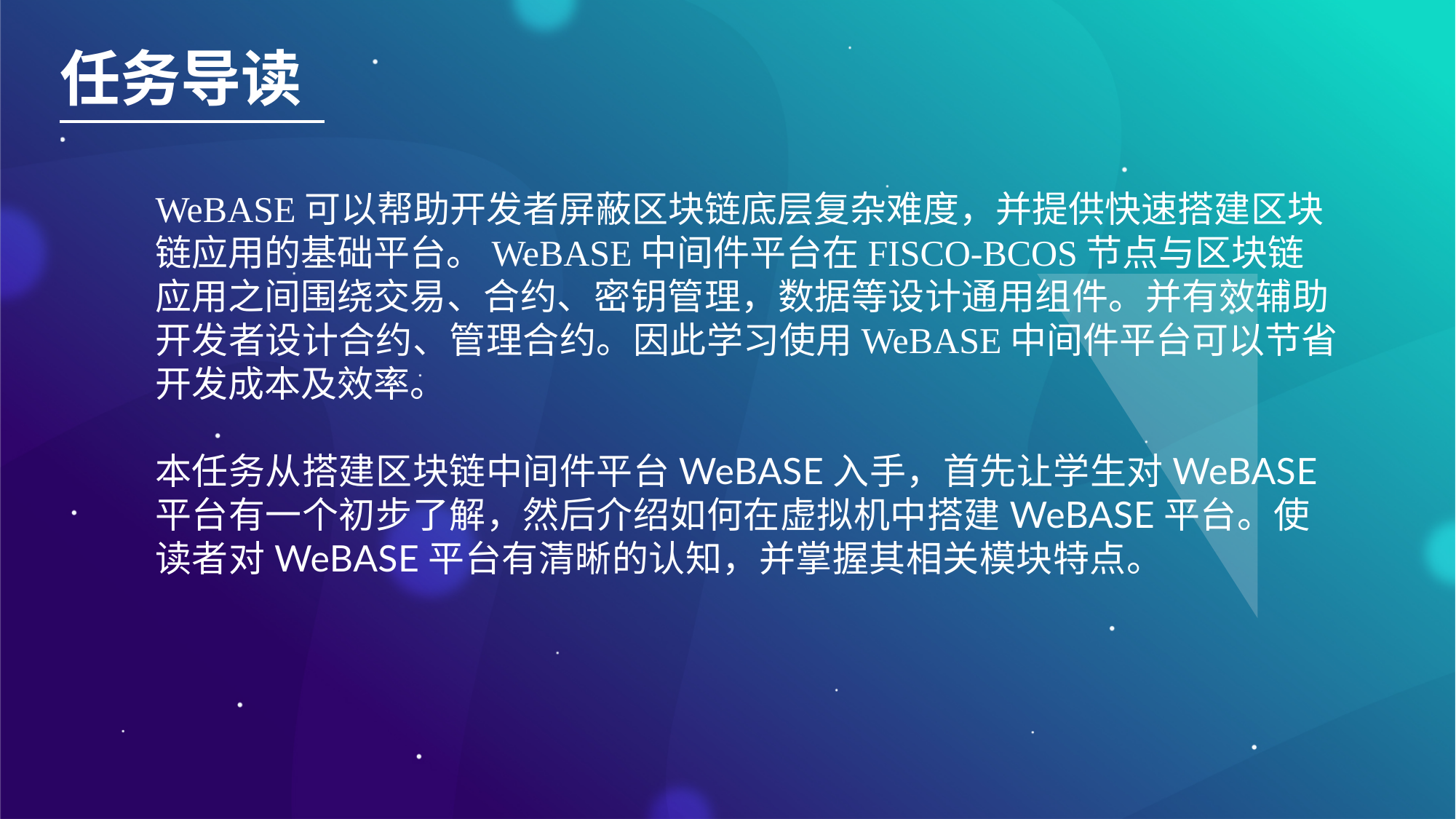

任务导读
WeBASE可以帮助开发者屏蔽区块链底层复杂难度，并提供快速搭建区块链应用的基础平台。WeBASE中间件平台在FISCO-BCOS节点与区块链应用之间围绕交易、合约、密钥管理，数据等设计通用组件。并有效辅助开发者设计合约、管理合约。因此学习使用WeBASE中间件平台可以节省开发成本及效率。

本任务从搭建区块链中间件平台WeBASE入手，首先让学生对WeBASE平台有一个初步了解，然后介绍如何在虚拟机中搭建WeBASE平台。使读者对WeBASE平台有清晰的认知，并掌握其相关模块特点。